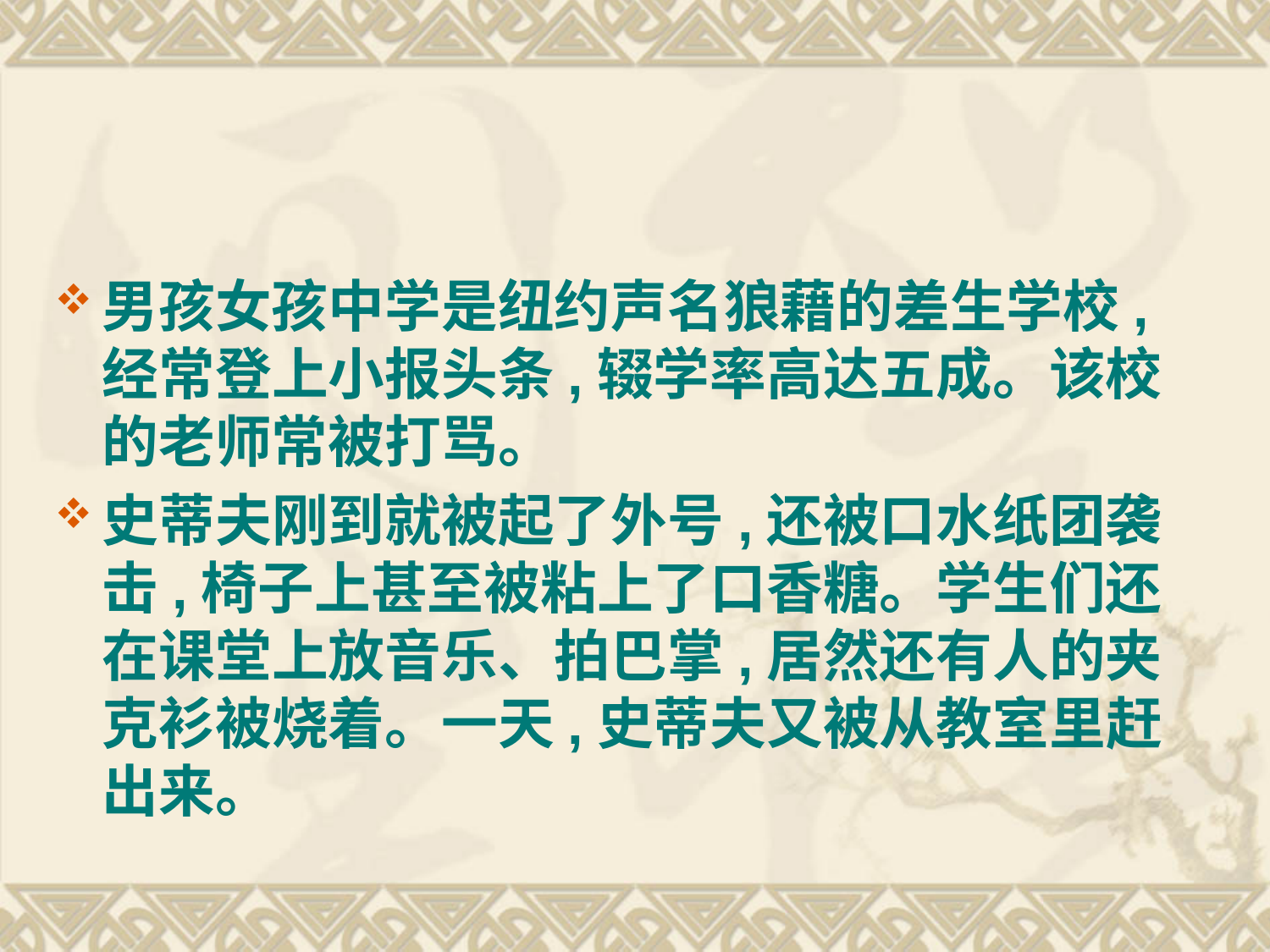

#
男孩女孩中学是纽约声名狼藉的差生学校,经常登上小报头条,辍学率高达五成。该校的老师常被打骂。
史蒂夫刚到就被起了外号,还被口水纸团袭击,椅子上甚至被粘上了口香糖。学生们还在课堂上放音乐、拍巴掌,居然还有人的夹克衫被烧着。一天,史蒂夫又被从教室里赶出来。